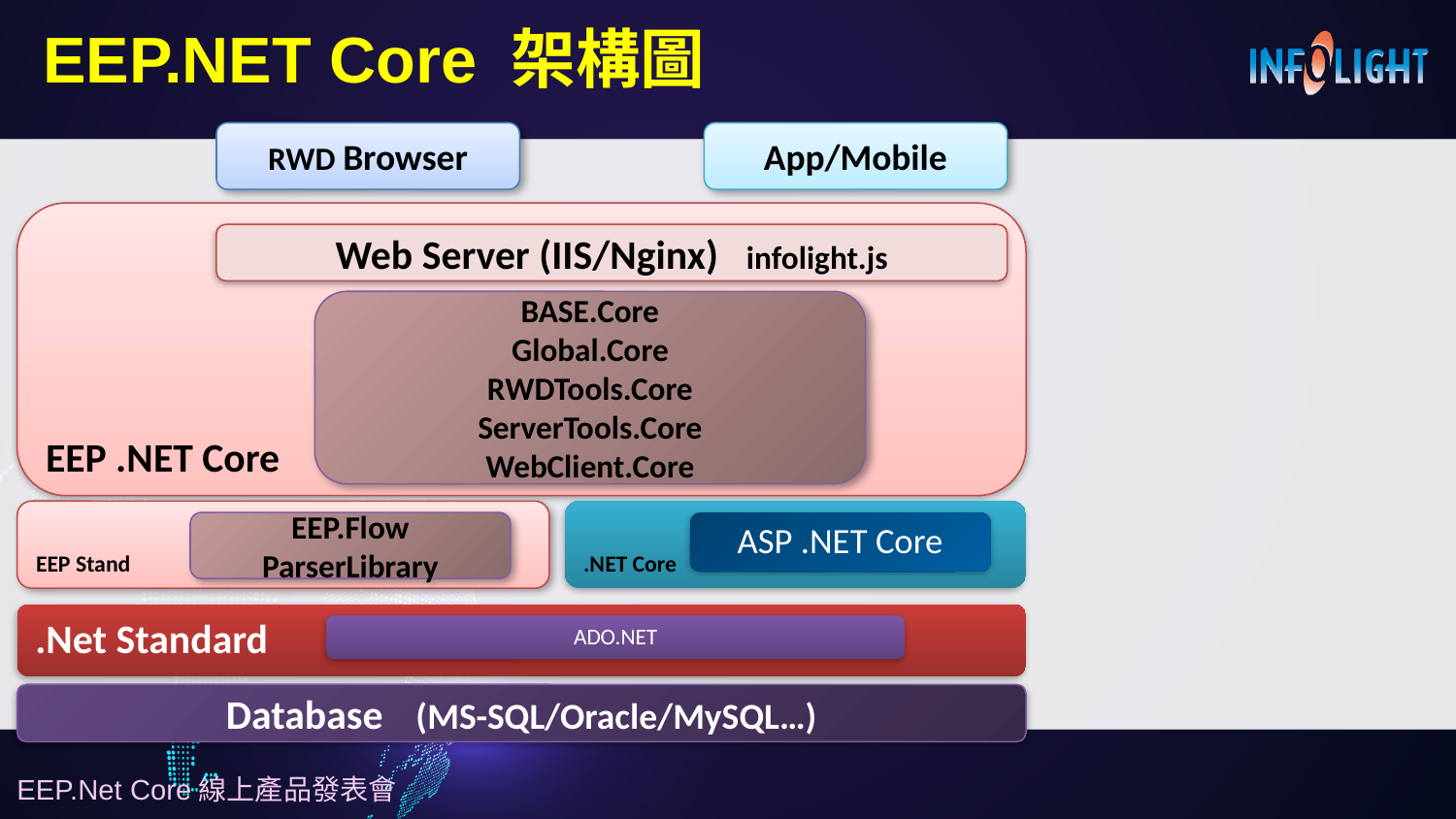

# EEP.NET Core 架構圖
RWD Browser
App/Mobile

EEP .NET Core
Web Server (IIS/Nginx)   infolight.js
BASE.Core
Global.Core
RWDTools.Core
ServerTools.Core
WebClient.Core

EEP Stand

.NET Core
EEP.Flow
ParserLibrary
ASP .NET Core
.Net Standard
ADO.NET
Database    (MS-SQL/Oracle/MySQL…)